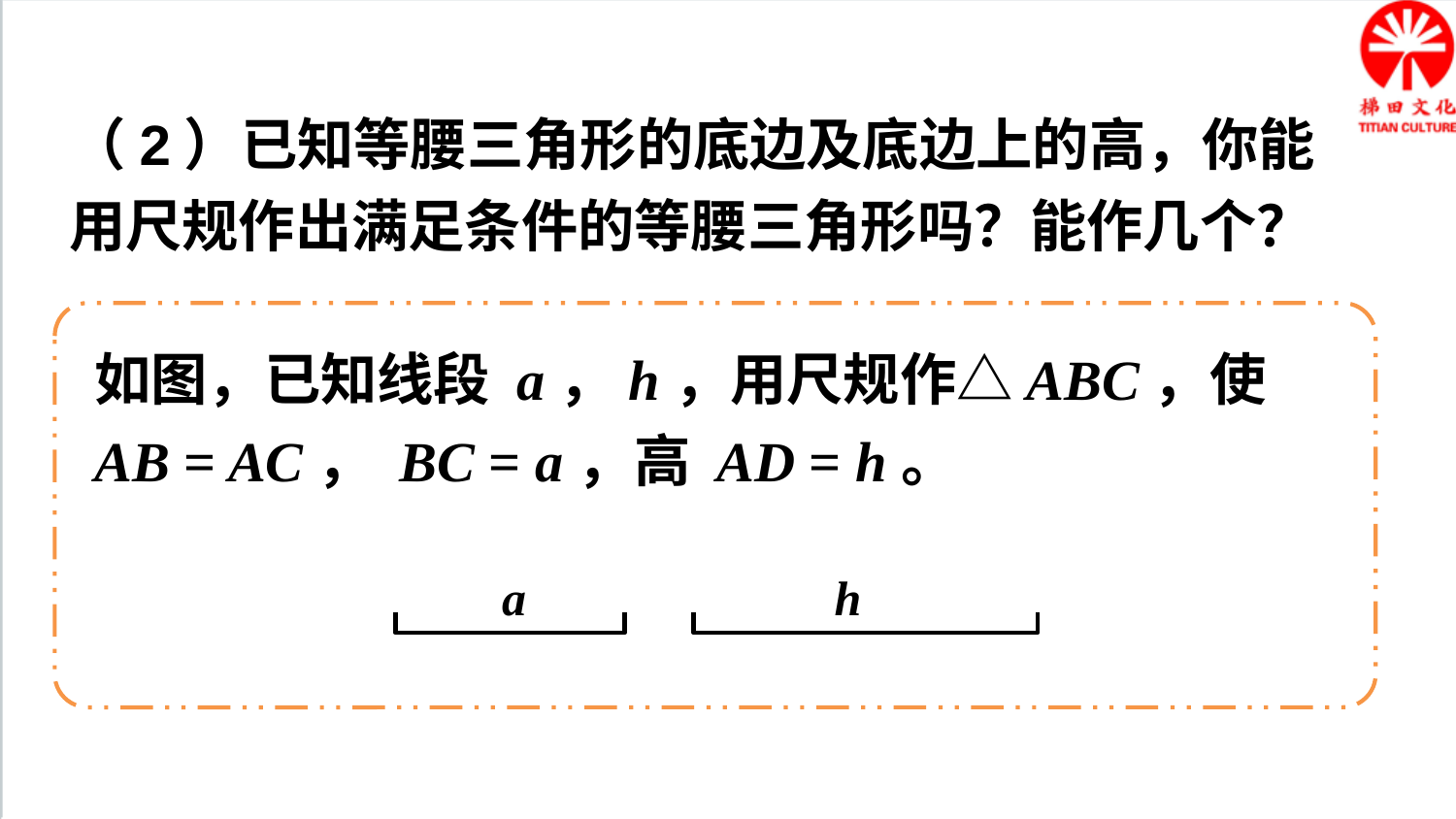

（2）已知等腰三角形的底边及底边上的高，你能用尺规作出满足条件的等腰三角形吗？能作几个？

如图，已知线段 a，h，用尺规作△ABC，使 AB = AC， BC = a，高 AD = h。

a
h